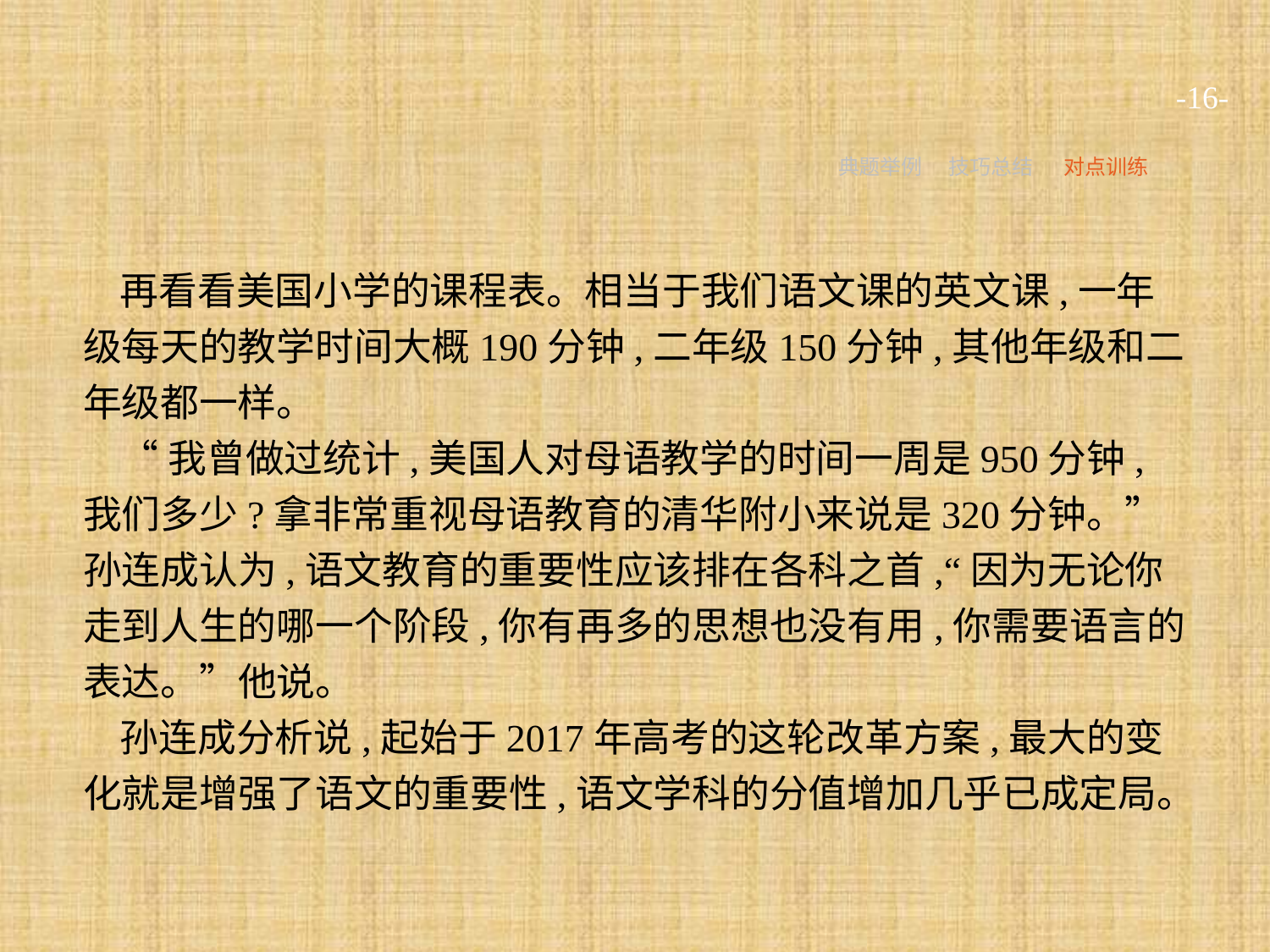

-16-
典题举例
技巧总结
对点训练
再看看美国小学的课程表。相当于我们语文课的英文课,一年级每天的教学时间大概190分钟,二年级150分钟,其他年级和二年级都一样。
“我曾做过统计,美国人对母语教学的时间一周是950分钟,我们多少?拿非常重视母语教育的清华附小来说是320分钟。”孙连成认为,语文教育的重要性应该排在各科之首,“因为无论你走到人生的哪一个阶段,你有再多的思想也没有用,你需要语言的表达。”他说。
孙连成分析说,起始于2017年高考的这轮改革方案,最大的变化就是增强了语文的重要性,语文学科的分值增加几乎已成定局。